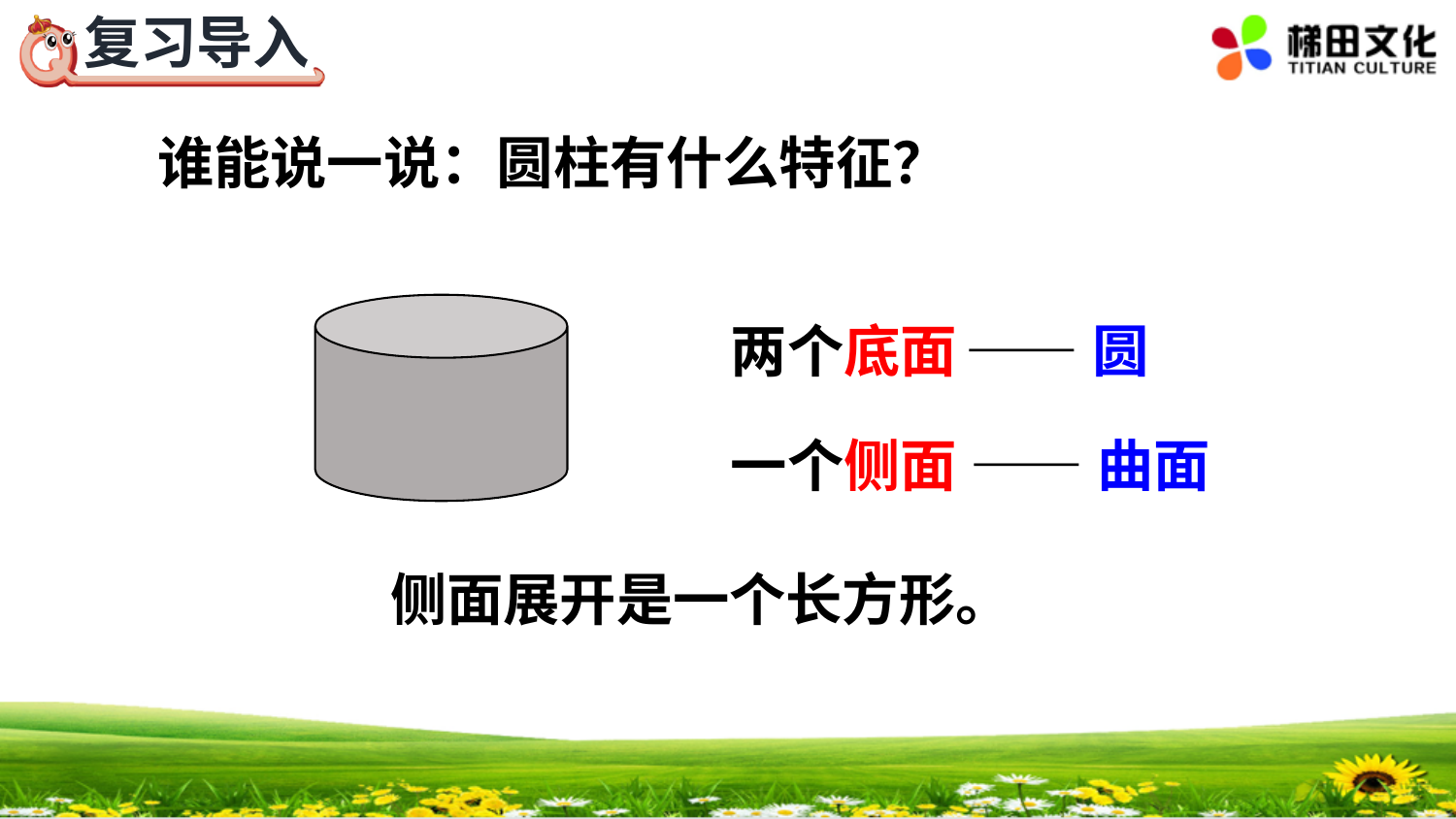

谁能说一说：圆柱有什么特征？

两个底面
——圆
一个侧面
——曲面
侧面展开是一个长方形。